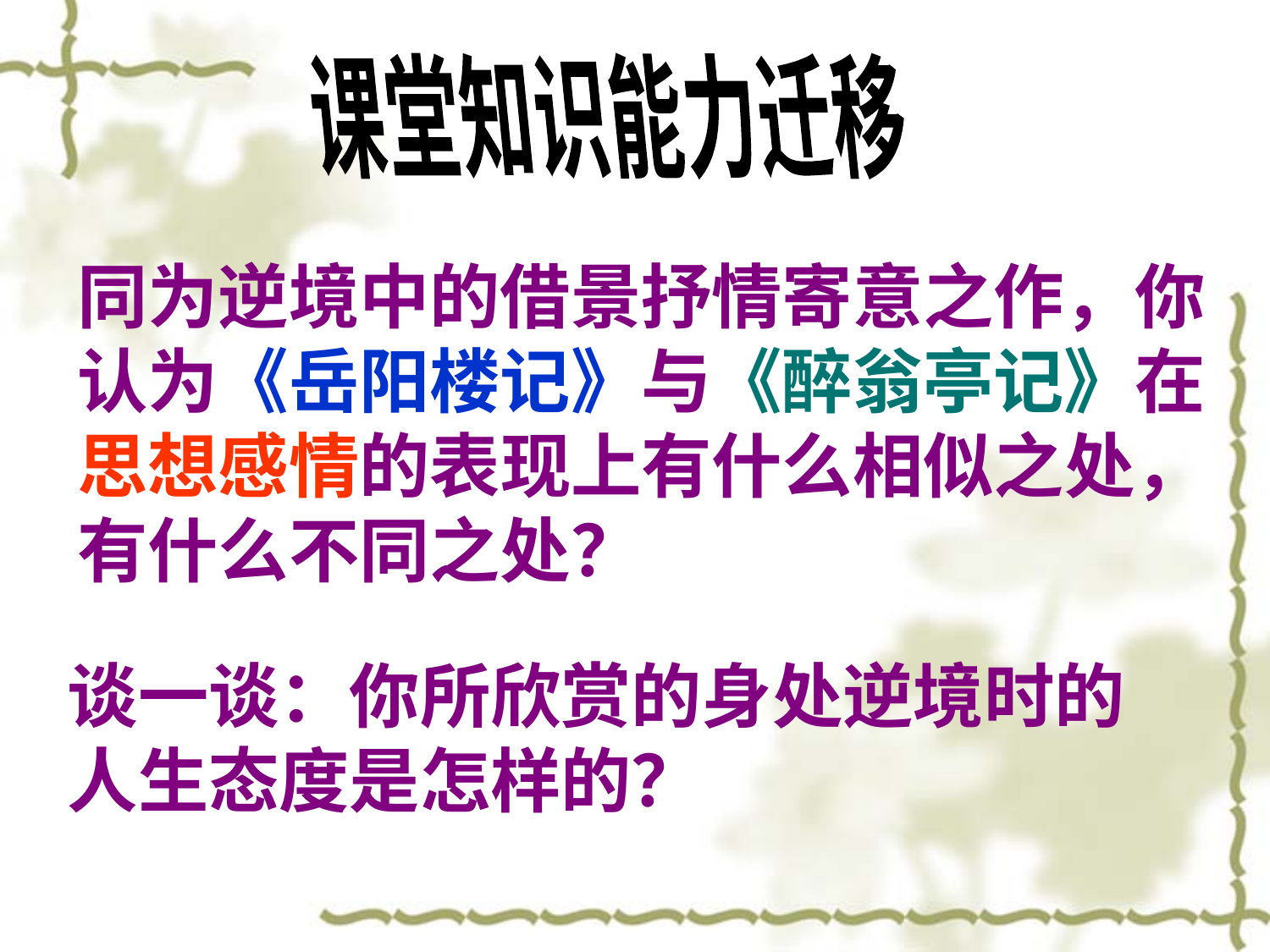

课堂知识能力迁移
同为逆境中的借景抒情寄意之作，你认为《岳阳楼记》与《醉翁亭记》在思想感情的表现上有什么相似之处，有什么不同之处？

谈一谈：你所欣赏的身处逆境时的人生态度是怎样的？